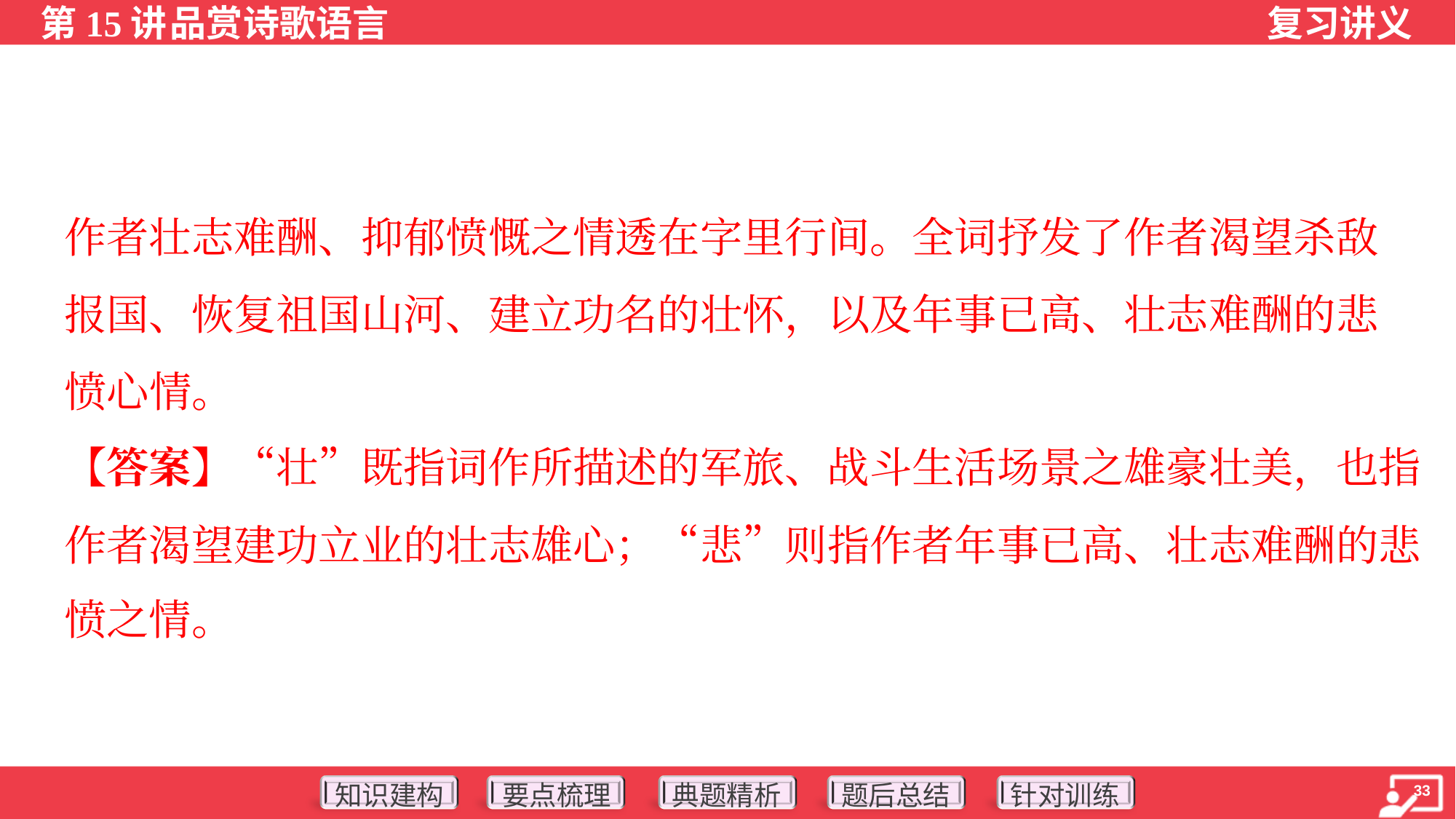

作者壮志难酬、抑郁愤慨之情透在字里行间。全词抒发了作者渴望杀敌
报国、恢复祖国山河、建立功名的壮怀，以及年事已高、壮志难酬的悲
愤心情。
【答案】“壮”既指词作所描述的军旅、战斗生活场景之雄豪壮美，也指
作者渴望建功立业的壮志雄心；“悲”则指作者年事已高、壮志难酬的悲
愤之情。